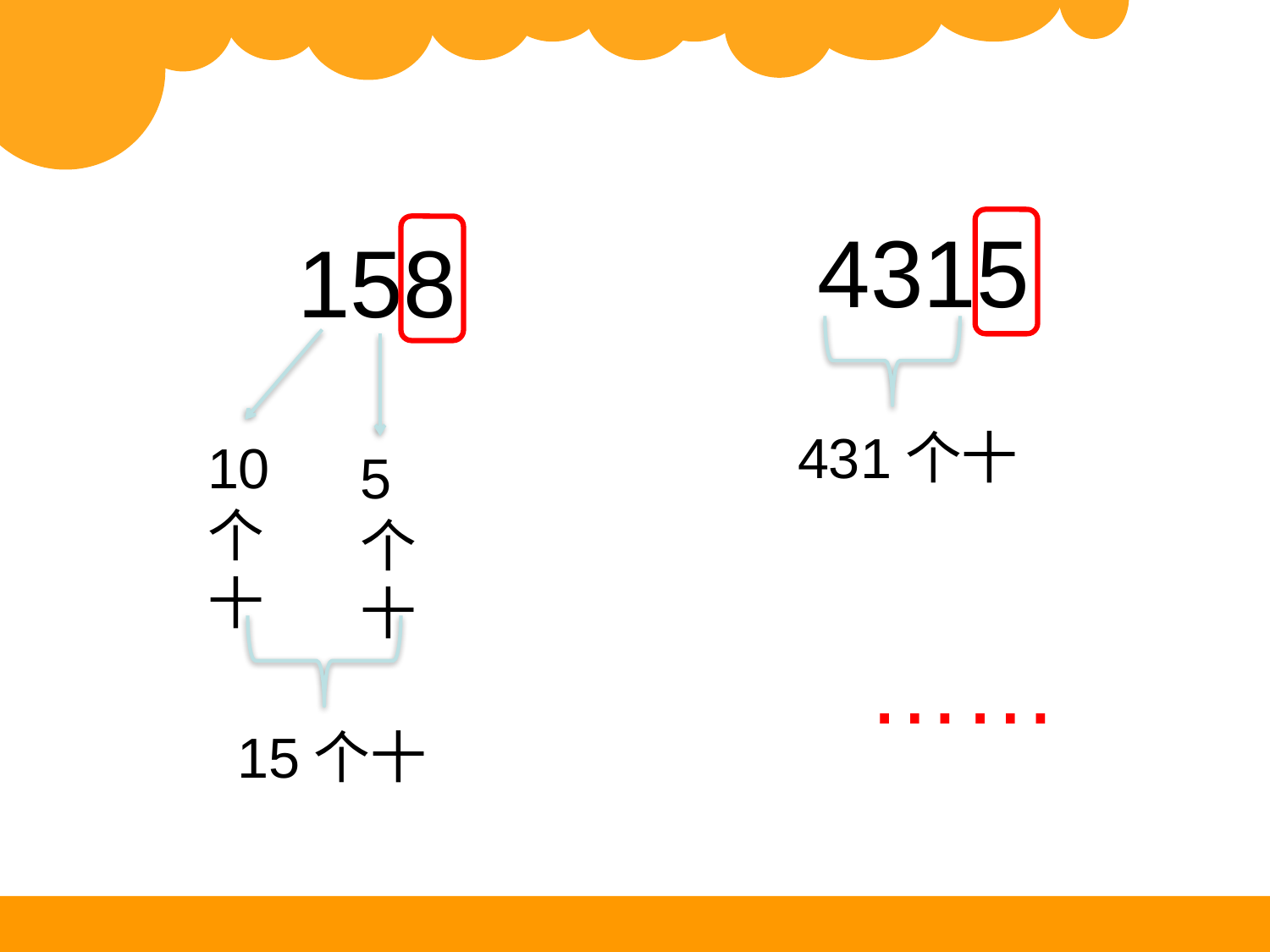

4315

158

431个十
10个十
5个十

……
15个十